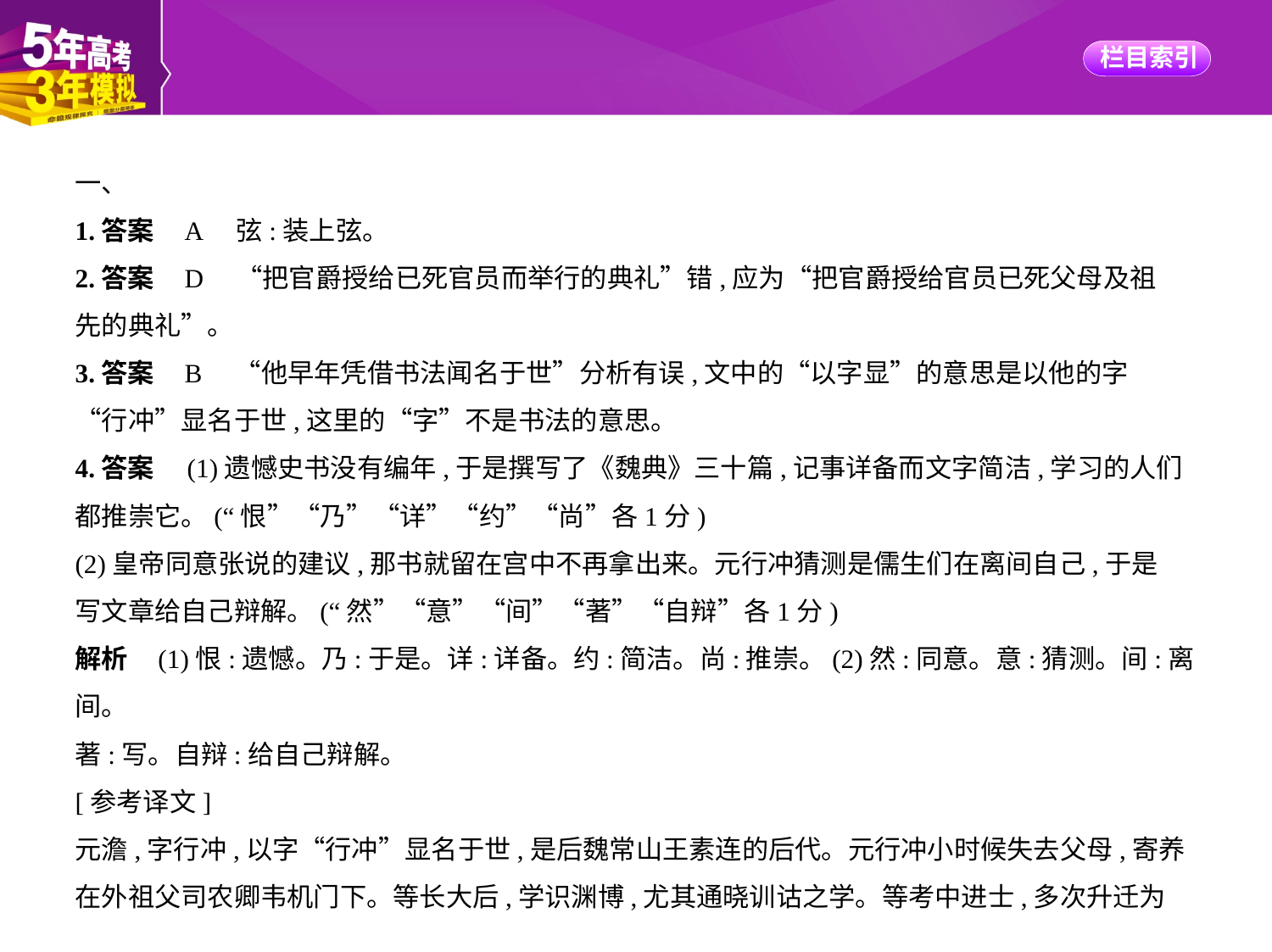

一、
1.答案    A　弦:装上弦。
2.答案    D　“把官爵授给已死官员而举行的典礼”错,应为“把官爵授给官员已死父母及祖
先的典礼”。
3.答案    B　“他早年凭借书法闻名于世”分析有误,文中的“以字显”的意思是以他的字
“行冲”显名于世,这里的“字”不是书法的意思。
4.答案　(1)遗憾史书没有编年,于是撰写了《魏典》三十篇,记事详备而文字简洁,学习的人们
都推崇它。(“恨”“乃”“详”“约”“尚”各1分)
(2)皇帝同意张说的建议,那书就留在宫中不再拿出来。元行冲猜测是儒生们在离间自己,于是
写文章给自己辩解。(“然”“意”“间”“著”“自辩”各1分)
解析    (1)恨:遗憾。乃:于是。详:详备。约:简洁。尚:推崇。(2)然:同意。意:猜测。间:离间。
著:写。自辩:给自己辩解。
[参考译文]
元澹,字行冲,以字“行冲”显名于世,是后魏常山王素连的后代。元行冲小时候失去父母,寄养
在外祖父司农卿韦机门下。等长大后,学识渊博,尤其通晓训诂之学。等考中进士,多次升迁为